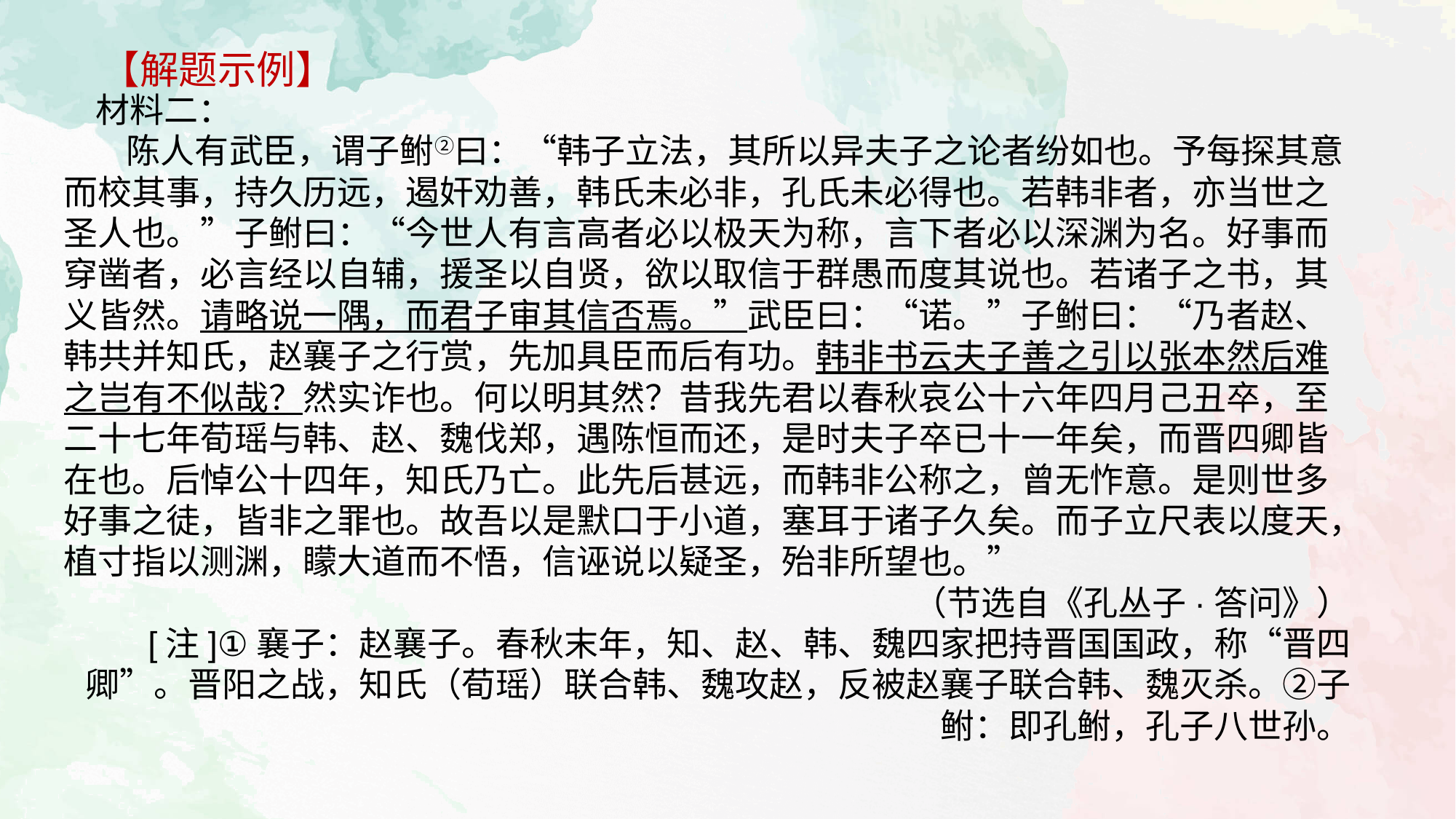

【解题示例】

材料二：
   陈人有武臣，谓子鲋②曰：“韩子立法，其所以异夫子之论者纷如也。予每探其意而校其事，持久历远，遏奸劝善，韩氏未必非，孔氏未必得也。若韩非者，亦当世之圣人也。”子鲋曰：“今世人有言高者必以极天为称，言下者必以深渊为名。好事而穿凿者，必言经以自辅，援圣以自贤，欲以取信于群愚而度其说也。若诸子之书，其义皆然。请略说一隅，而君子审其信否焉。”武臣曰：“诺。”子鲋曰：“乃者赵、韩共并知氏，赵襄子之行赏，先加具臣而后有功。韩非书云夫子善之引以张本然后难之岂有不似哉？然实诈也。何以明其然？昔我先君以春秋哀公十六年四月己丑卒，至二十七年荀瑶与韩、赵、魏伐郑，遇陈恒而还，是时夫子卒已十一年矣，而晋四卿皆在也。后悼公十四年，知氏乃亡。此先后甚远，而韩非公称之，曾无怍意。是则世多好事之徒，皆非之罪也。故吾以是默口于小道，塞耳于诸子久矣。而子立尺表以度天，植寸指以测渊，矇大道而不悟，信诬说以疑圣，殆非所望也。”
（节选自《孔丛子·答问》）
[注]①襄子：赵襄子。春秋末年，知、赵、韩、魏四家把持晋国国政，称“晋四卿”。晋阳之战，知氏（荀瑶）联合韩、魏攻赵，反被赵襄子联合韩、魏灭杀。②子鲋：即孔鲋，孔子八世孙。